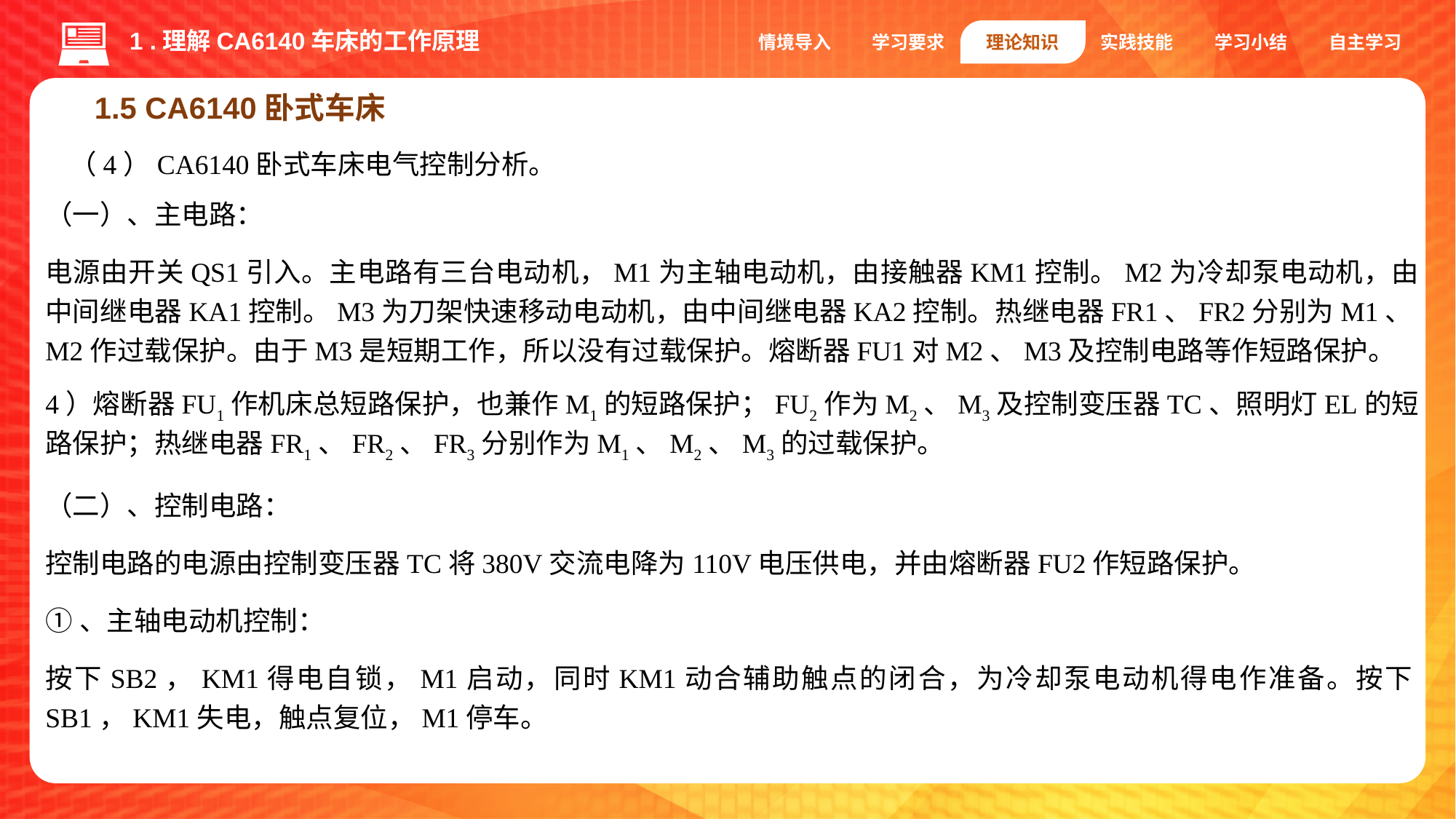

1 .理解CA6140车床的工作原理
情境导入
学习要求
理论知识
实践技能
学习小结
自主学习

1.5 CA6140卧式车床
（4）CA6140卧式车床电气控制分析。

（一）、主电路：
电源由开关QS1引入。主电路有三台电动机，M1为主轴电动机，由接触器KM1控制。M2为冷却泵电动机，由中间继电器KA1控制。M3为刀架快速移动电动机，由中间继电器KA2控制。热继电器FR1、FR2分别为M1、M2作过载保护。由于M3是短期工作，所以没有过载保护。熔断器FU1对M2、M3及控制电路等作短路保护。
4）熔断器FU1作机床总短路保护，也兼作M1的短路保护；FU2作为M2、M3及控制变压器TC、照明灯EL的短路保护；热继电器FR1、FR2、FR3分别作为M1、M2、M3的过载保护。
（二）、控制电路：
控制电路的电源由控制变压器TC将380V交流电降为110V电压供电，并由熔断器FU2作短路保护。
①、主轴电动机控制：
按下SB2，KM1得电自锁，M1启动，同时KM1动合辅助触点的闭合，为冷却泵电动机得电作准备。按下SB1，KM1失电，触点复位，M1停车。